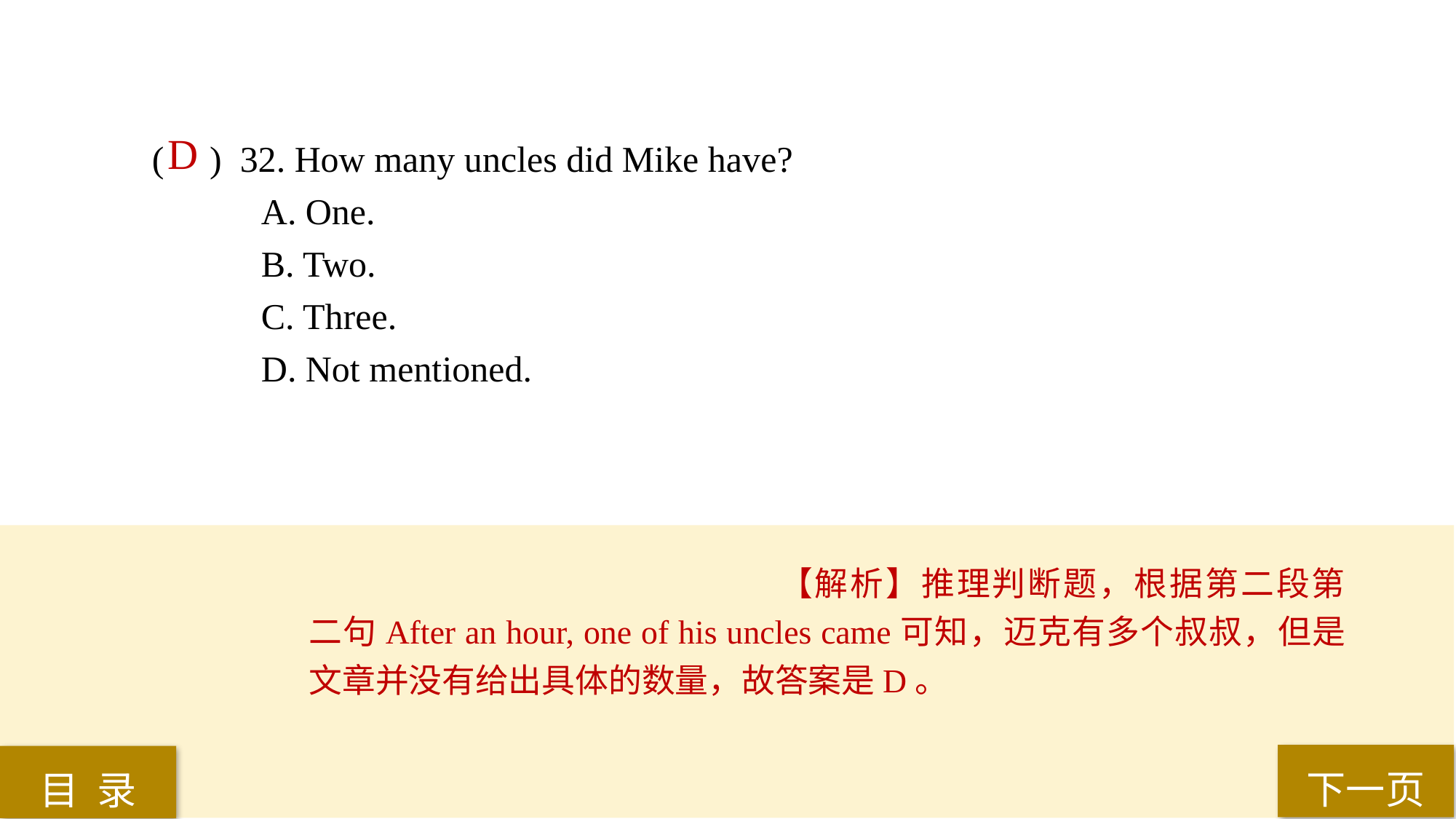

D
(     )  32. How many uncles did Mike have?
A. One.
B. Two.
C. Three.
D. Not mentioned.
【解析】推理判断题，根据第二段第二句After an hour, one of his uncles came可知，迈克有多个叔叔，但是文章并没有给出具体的数量，故答案是D。